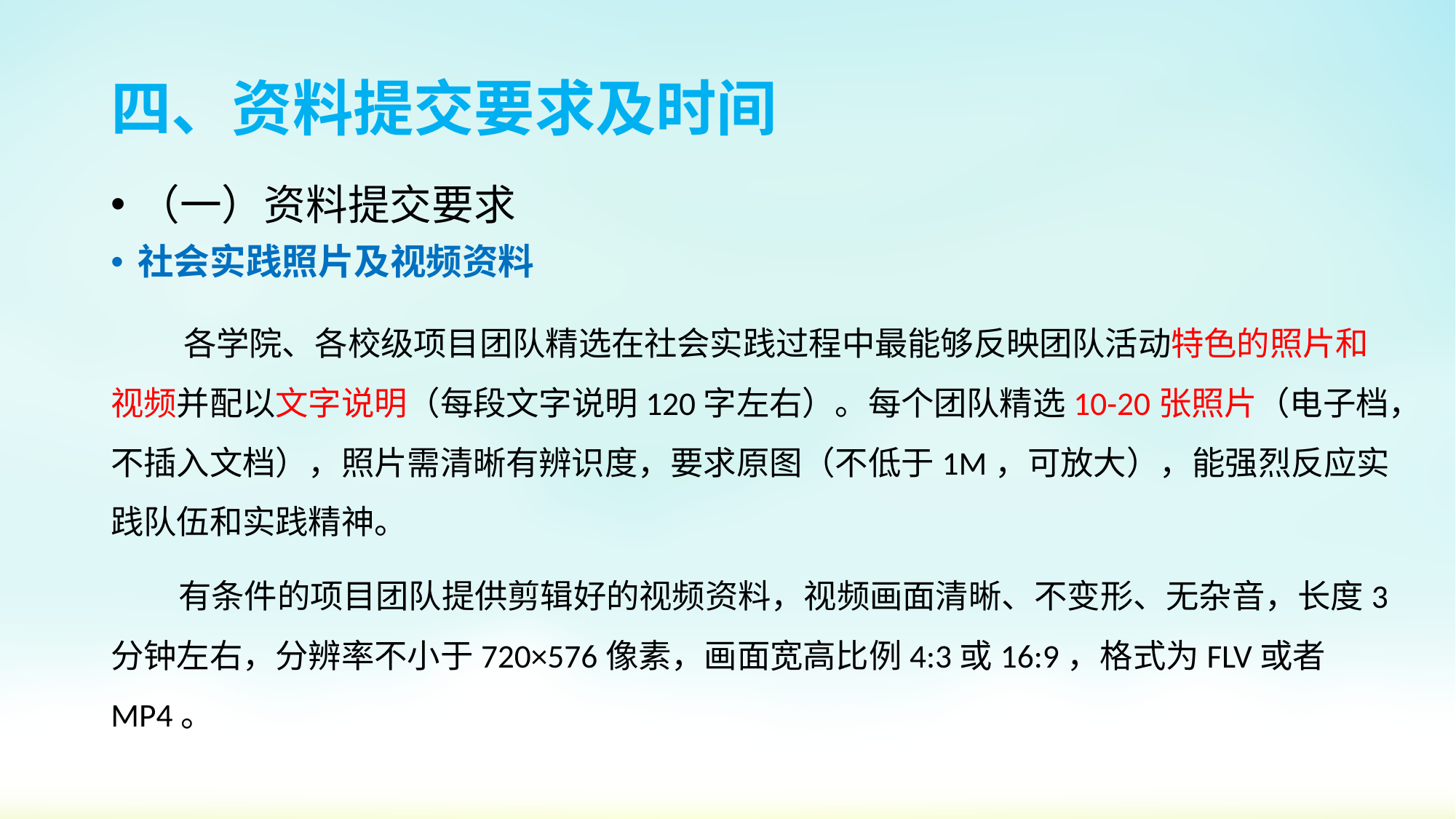

# 四、资料提交要求及时间
（一）资料提交要求
社会实践照片及视频资料
        各学院、各校级项目团队精选在社会实践过程中最能够反映团队活动特色的照片和视频并配以文字说明（每段文字说明120字左右）。每个团队精选10-20张照片（电子档，不插入文档），照片需清晰有辨识度，要求原图（不低于1M，可放大），能强烈反应实践队伍和实践精神。
        有条件的项目团队提供剪辑好的视频资料，视频画面清晰、不变形、无杂音，长度3分钟左右，分辨率不小于720×576像素，画面宽高比例4:3或16:9，格式为FLV或者MP4。